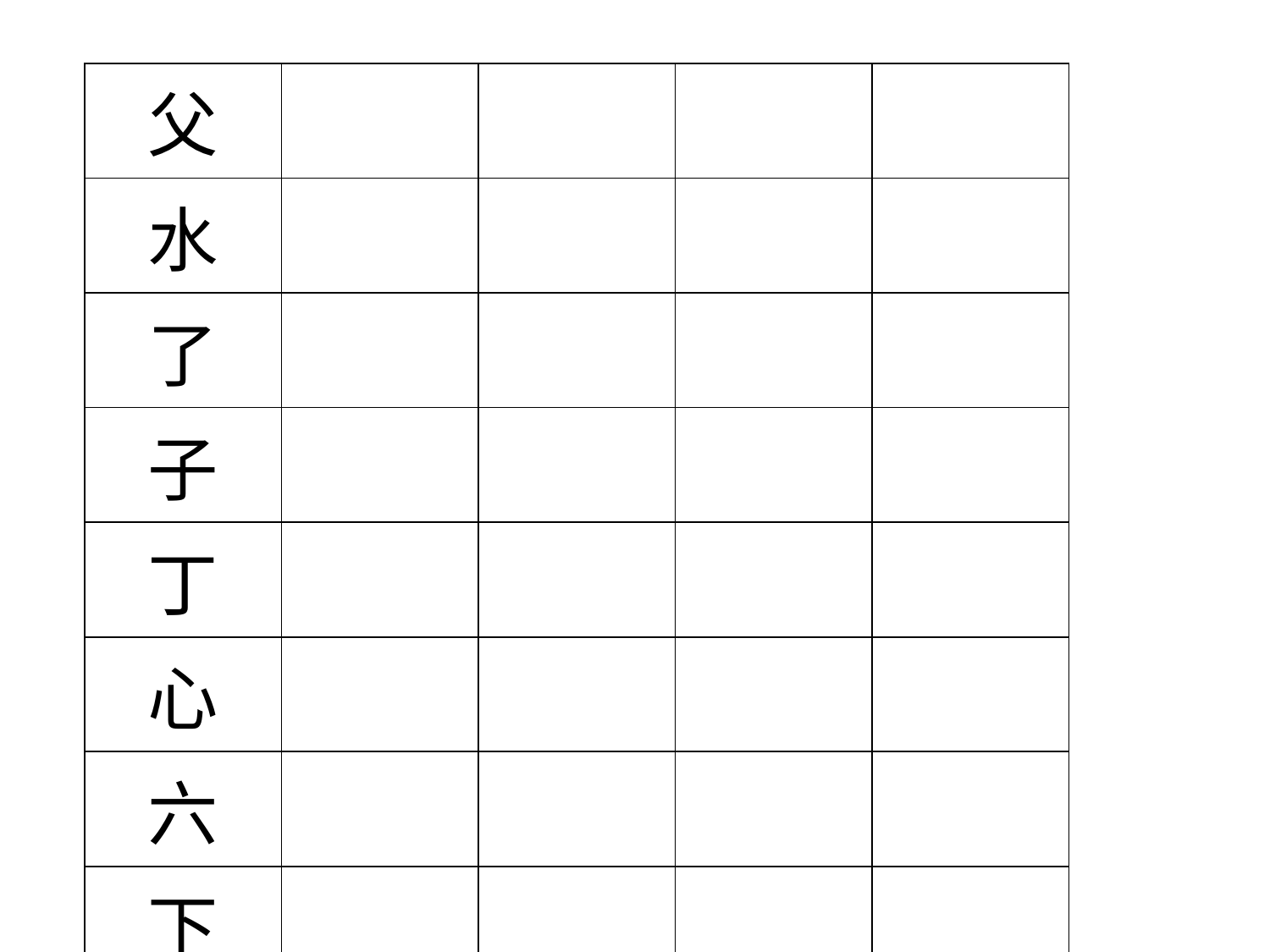

| 父 |  |  |  |  |
| --- | --- | --- | --- | --- |
| 水 |  |  |  |  |
| 了 |  |  |  |  |
| 子 |  |  |  |  |
| 丁 |  |  |  |  |
| 心 |  |  |  |  |
| 六 |  |  |  |  |
| 下 |  |  |  |  |